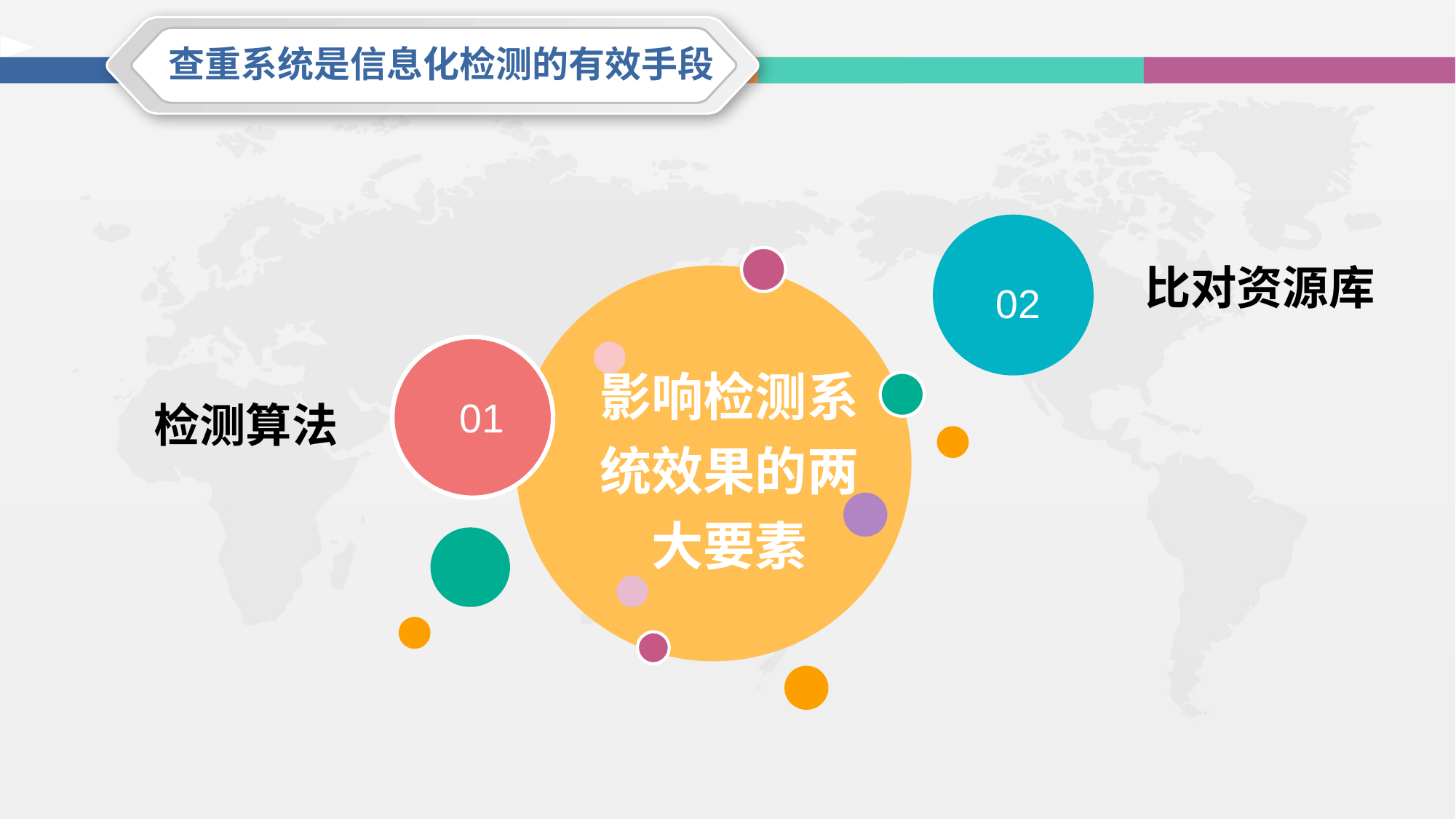

查重系统是信息化检测的有效手段

比对资源库
02
影响检测系统效果的两大要素
01
检测算法